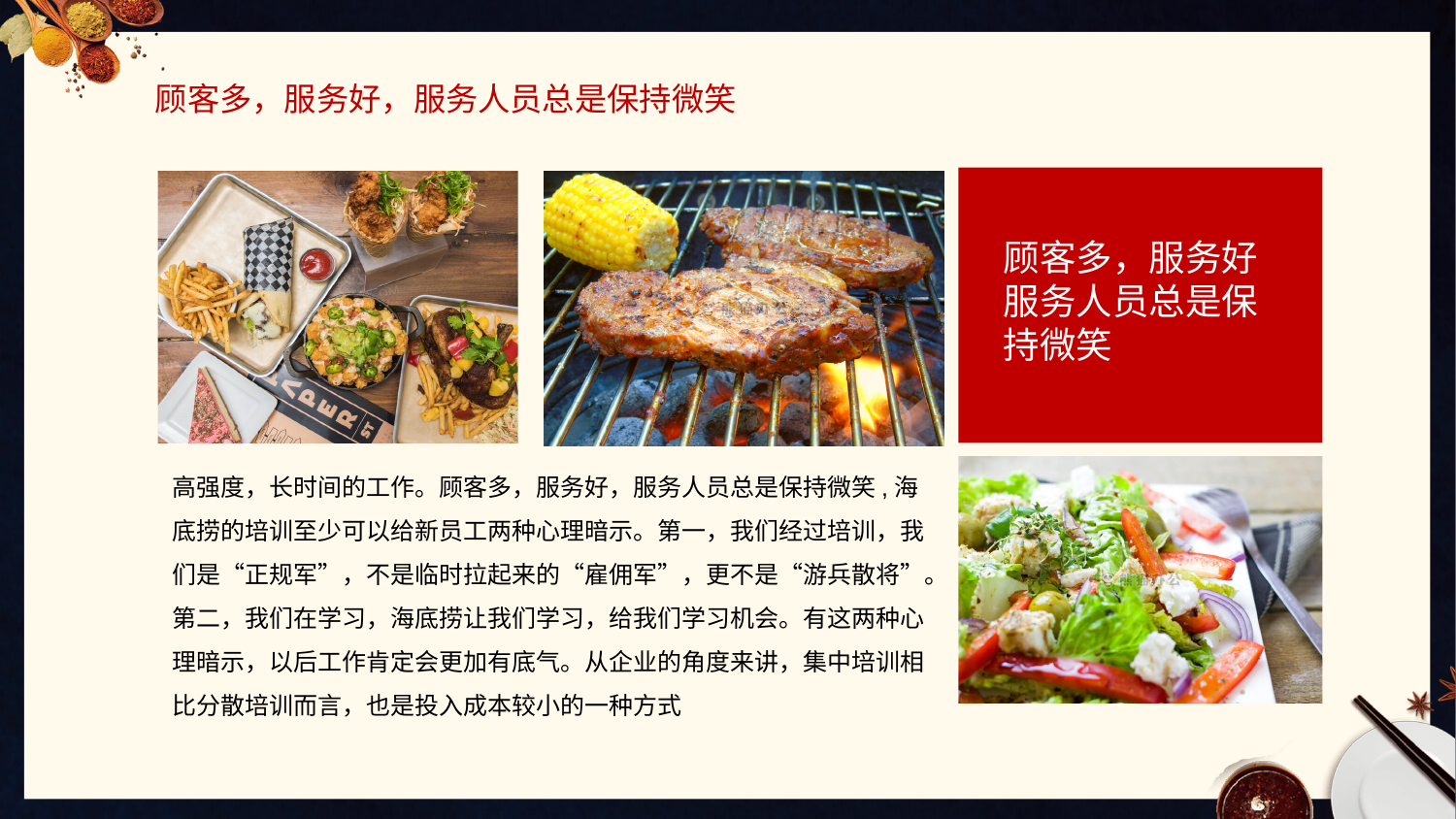

顾客多，服务好，服务人员总是保持微笑

顾客多，服务好
服务人员总是保
持微笑

高强度，长时间的工作。顾客多，服务好，服务人员总是保持微笑,海底捞的培训至少可以给新员工两种心理暗示。第一，我们经过培训，我们是“正规军”，不是临时拉起来的“雇佣军”，更不是“游兵散将”。第二，我们在学习，海底捞让我们学习，给我们学习机会。有这两种心理暗示，以后工作肯定会更加有底气。从企业的角度来讲，集中培训相比分散培训而言，也是投入成本较小的一种方式